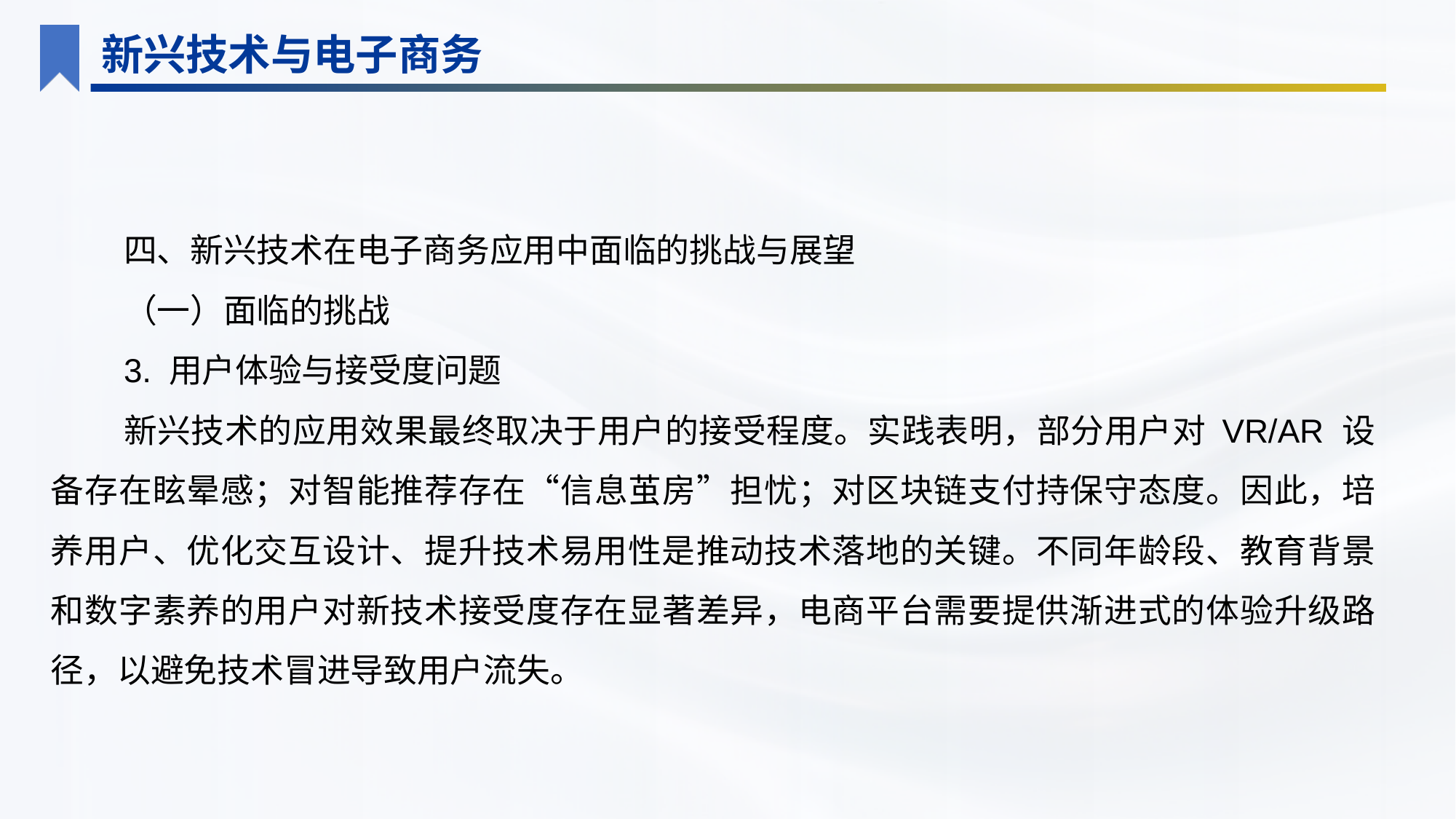

新兴技术与电子商务
四、新兴技术在电子商务应用中面临的挑战与展望
（一）面临的挑战
3. 用户体验与接受度问题
新兴技术的应用效果最终取决于用户的接受程度。实践表明，部分用户对 VR/AR 设备存在眩晕感；对智能推荐存在“信息茧房”担忧；对区块链支付持保守态度。因此，培养用户、优化交互设计、提升技术易用性是推动技术落地的关键。不同年龄段、教育背景和数字素养的用户对新技术接受度存在显著差异，电商平台需要提供渐进式的体验升级路径，以避免技术冒进导致用户流失。